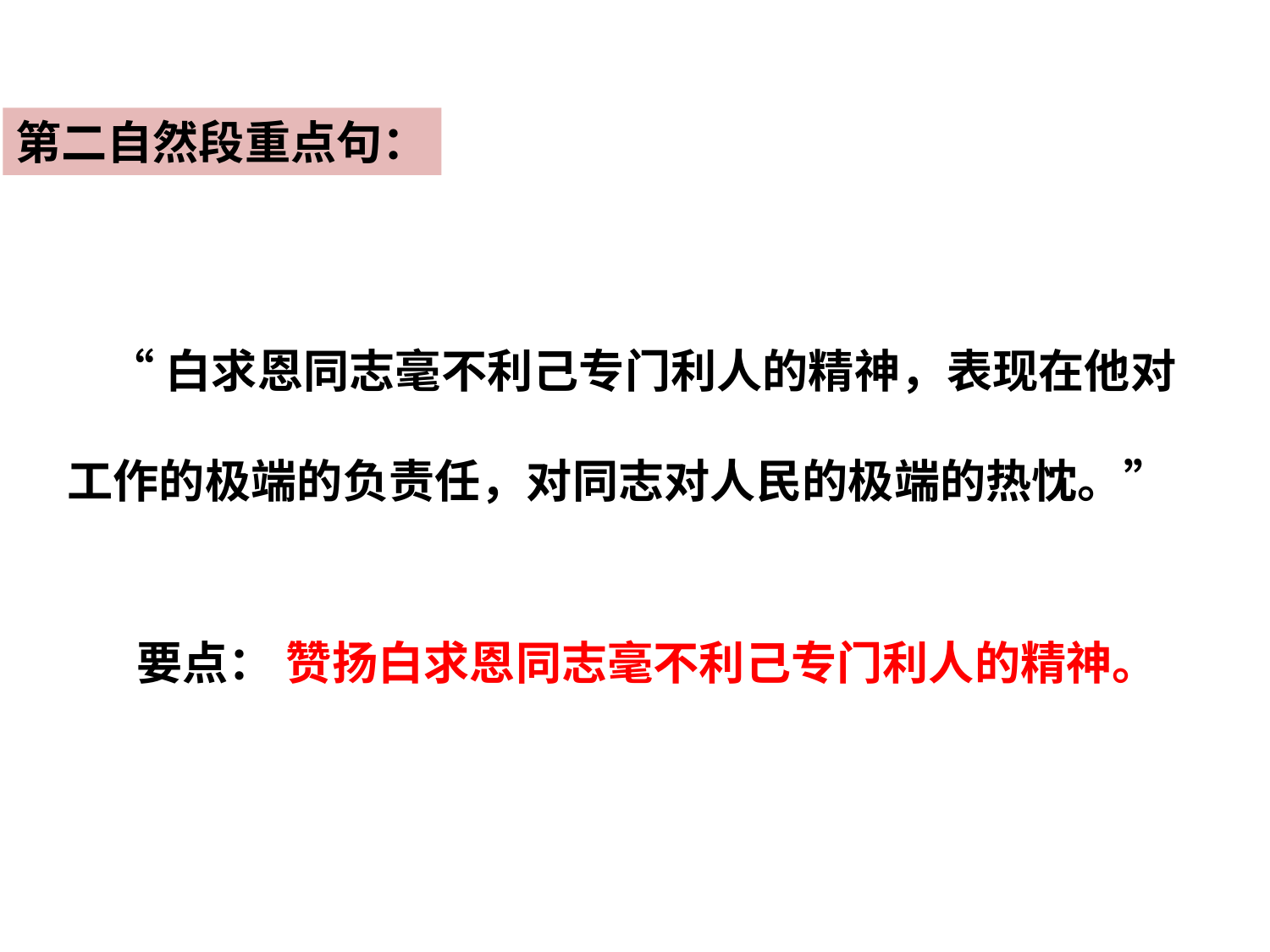

第二自然段重点句：
    “白求恩同志毫不利己专门利人的精神，表现在他对工作的极端的负责任，对同志对人民的极端的热忱。”
要点：
赞扬白求恩同志毫不利己专门利人的精神。